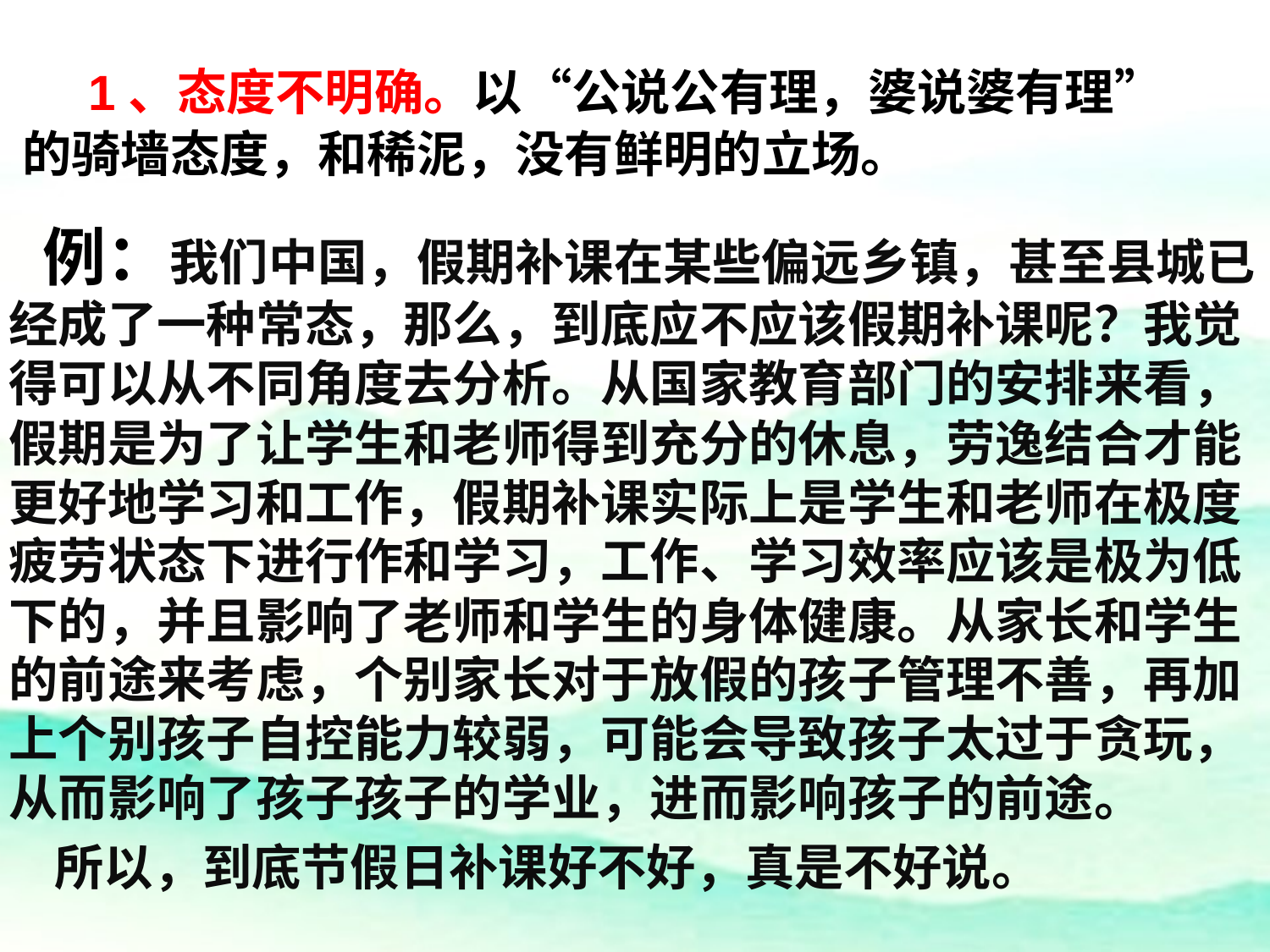

1、态度不明确。以“公说公有理，婆说婆有理”的骑墙态度，和稀泥，没有鲜明的立场。
  例：我们中国，假期补课在某些偏远乡镇，甚至县城已经成了一种常态，那么，到底应不应该假期补课呢？我觉得可以从不同角度去分析。从国家教育部门的安排来看，假期是为了让学生和老师得到充分的休息，劳逸结合才能更好地学习和工作，假期补课实际上是学生和老师在极度疲劳状态下进行作和学习，工作、学习效率应该是极为低下的，并且影响了老师和学生的身体健康。从家长和学生的前途来考虑，个别家长对于放假的孩子管理不善，再加上个别孩子自控能力较弱，可能会导致孩子太过于贪玩，从而影响了孩子孩子的学业，进而影响孩子的前途。
   所以，到底节假日补课好不好，真是不好说。